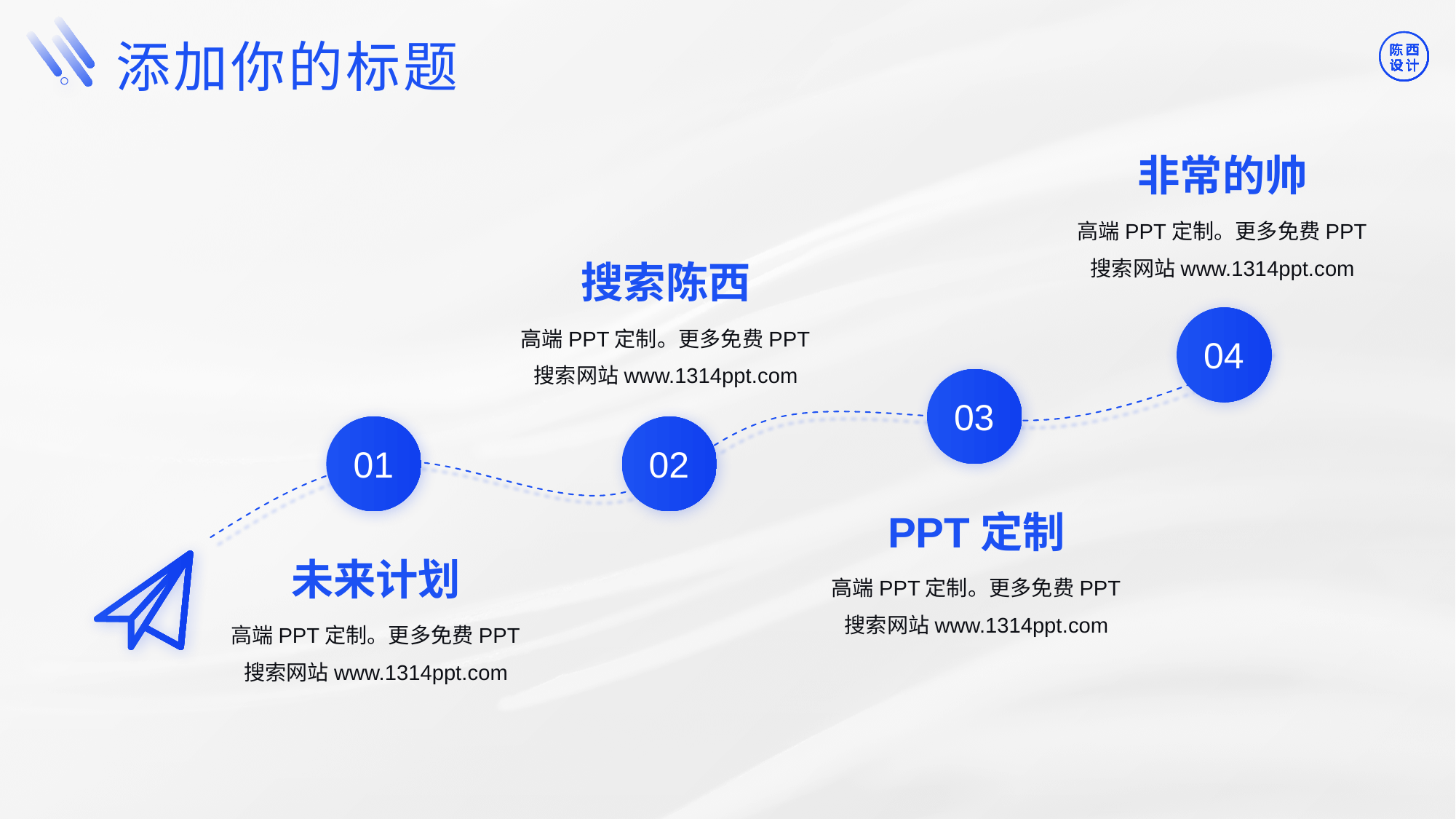

©版权所有：陈西设计之家(微信号：2090298045）
©版权所属公司：合肥陈西文化传媒科技有限公司
©版权所有：陈西设计之家(微信号：2090298045）
©版权所属公司：合肥陈西文化传媒科技有限公司
添加你的标题

非常的帅
高端PPT定制。更多免费PPT搜索网站www.1314ppt.com
搜索陈西

高端PPT定制。更多免费PPT搜索网站www.1314ppt.com
04

03

01
02
PPT定制
未来计划

高端PPT定制。更多免费PPT搜索网站www.1314ppt.com
高端PPT定制。更多免费PPT搜索网站www.1314ppt.com
©版权所有：陈西设计之家(微信号：2090298045）
©版权所属公司：合肥陈西文化传媒科技有限公司